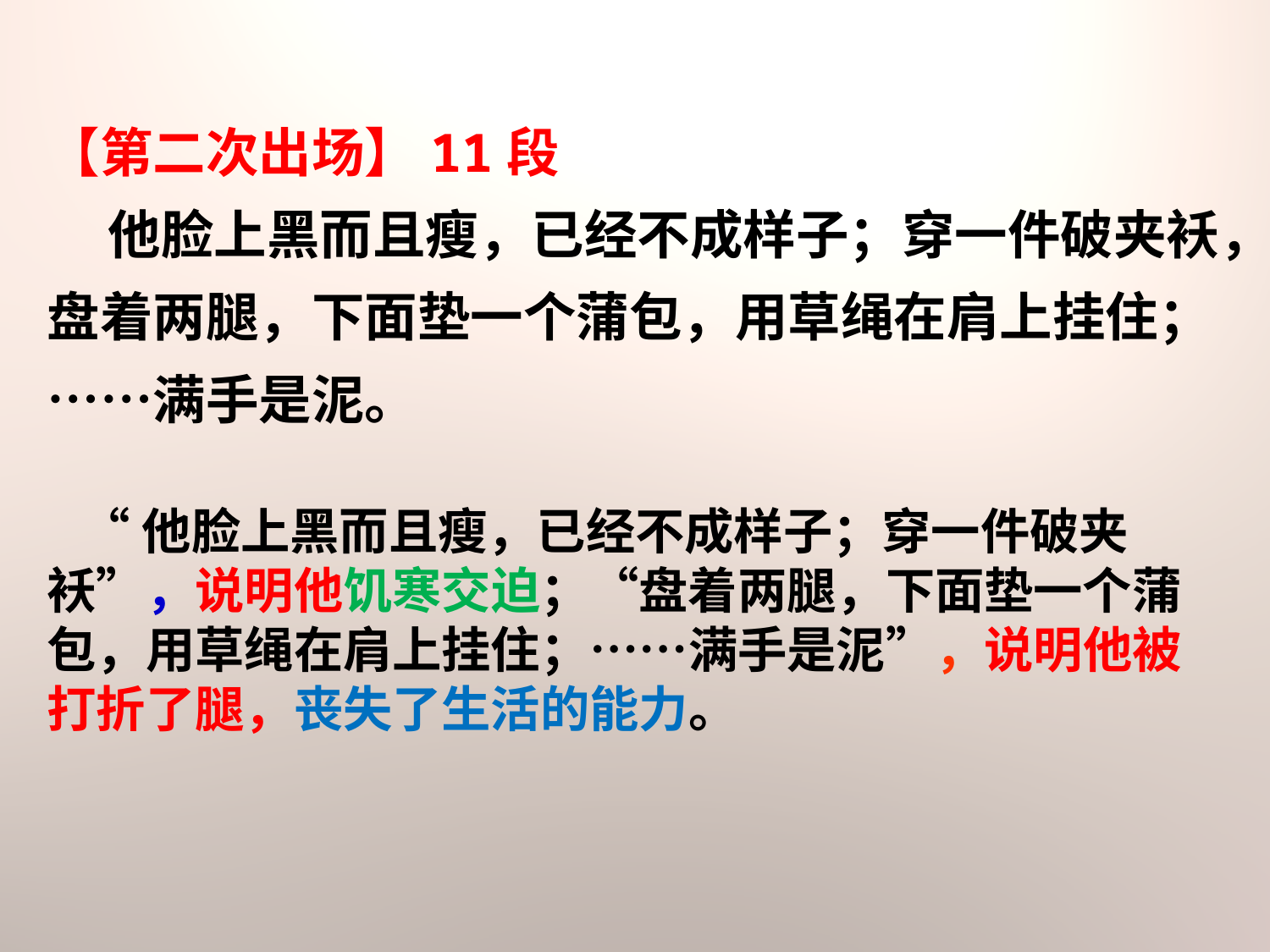

【第二次出场】11段
    他脸上黑而且瘦，已经不成样子；穿一件破夹袄，盘着两腿，下面垫一个蒲包，用草绳在肩上挂住；……满手是泥。
   “他脸上黑而且瘦，已经不成样子；穿一件破夹袄”，说明他饥寒交迫；“盘着两腿，下面垫一个蒲包，用草绳在肩上挂住；……满手是泥”，说明他被打折了腿，丧失了生活的能力。